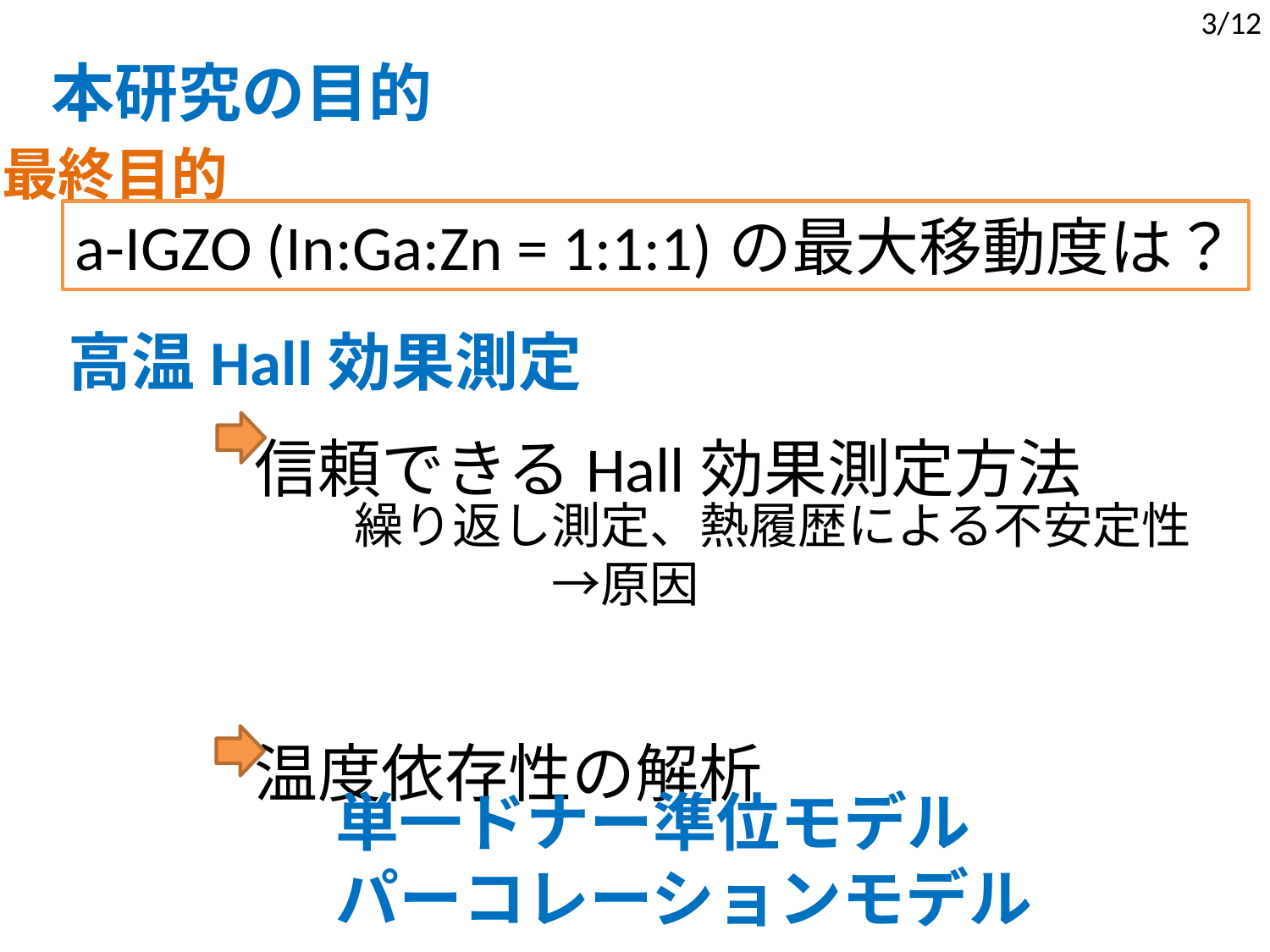

3/12
本研究の目的
最終目的
a-IGZO (In:Ga:Zn = 1:1:1)の最大移動度は？
高温Hall効果測定
信頼できるHall効果測定方法

温度依存性の解析

繰り返し測定、熱履歴による不安定性
　　　　→原因

単一ドナー準位モデル
パーコレーションモデル